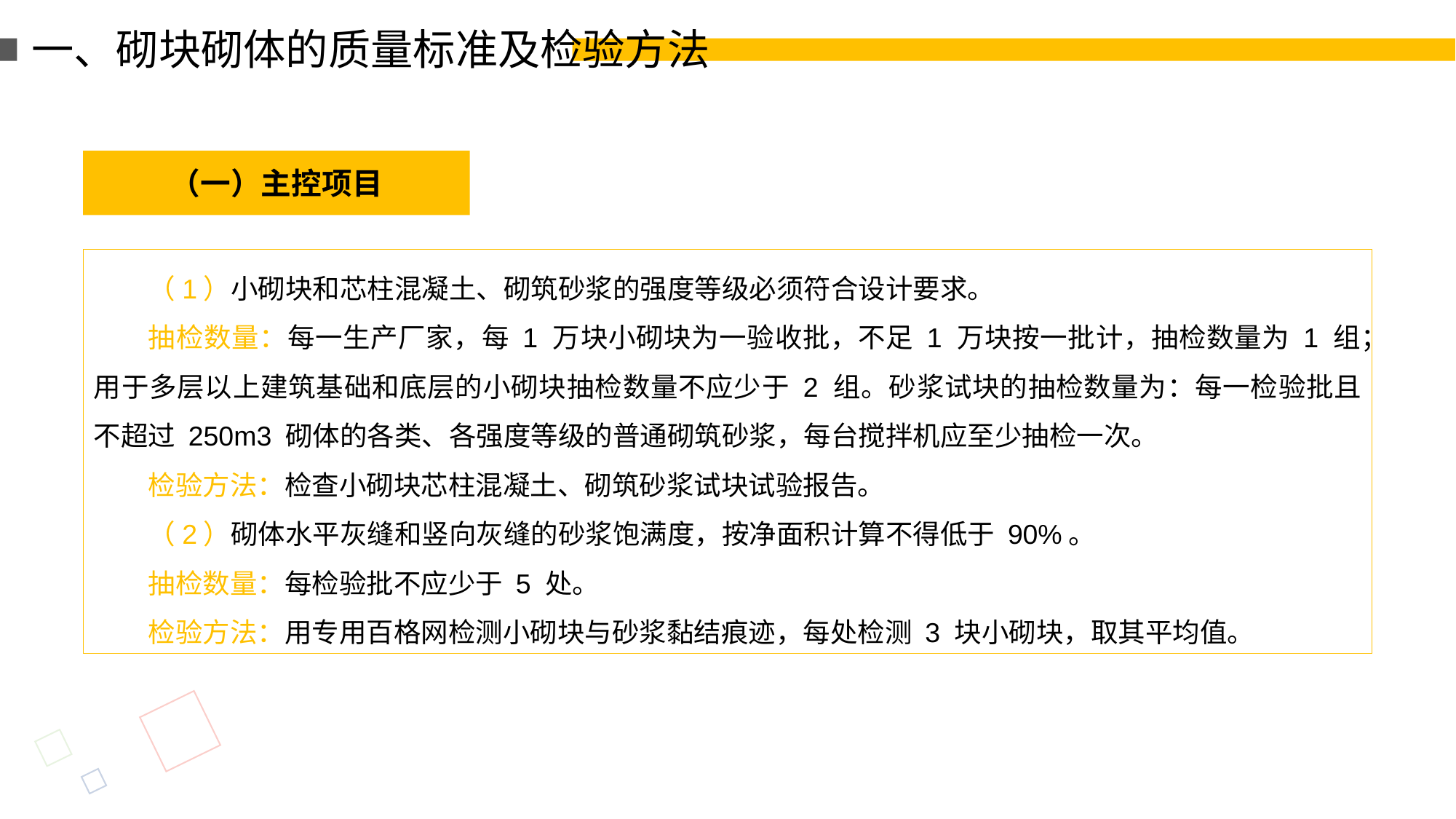

一、砌块砌体的质量标准及检验方法
（一）主控项目
（1）小砌块和芯柱混凝土、砌筑砂浆的强度等级必须符合设计要求。
抽检数量：每一生产厂家，每 1 万块小砌块为一验收批，不足 1 万块按一批计，抽检数量为 1 组；用于多层以上建筑基础和底层的小砌块抽检数量不应少于 2 组。砂浆试块的抽检数量为：每一检验批且不超过 250m3 砌体的各类、各强度等级的普通砌筑砂浆，每台搅拌机应至少抽检一次。
检验方法：检查小砌块芯柱混凝土、砌筑砂浆试块试验报告。
（2）砌体水平灰缝和竖向灰缝的砂浆饱满度，按净面积计算不得低于 90%。
抽检数量：每检验批不应少于 5 处。
检验方法：用专用百格网检测小砌块与砂浆黏结痕迹，每处检测 3 块小砌块，取其平均值。